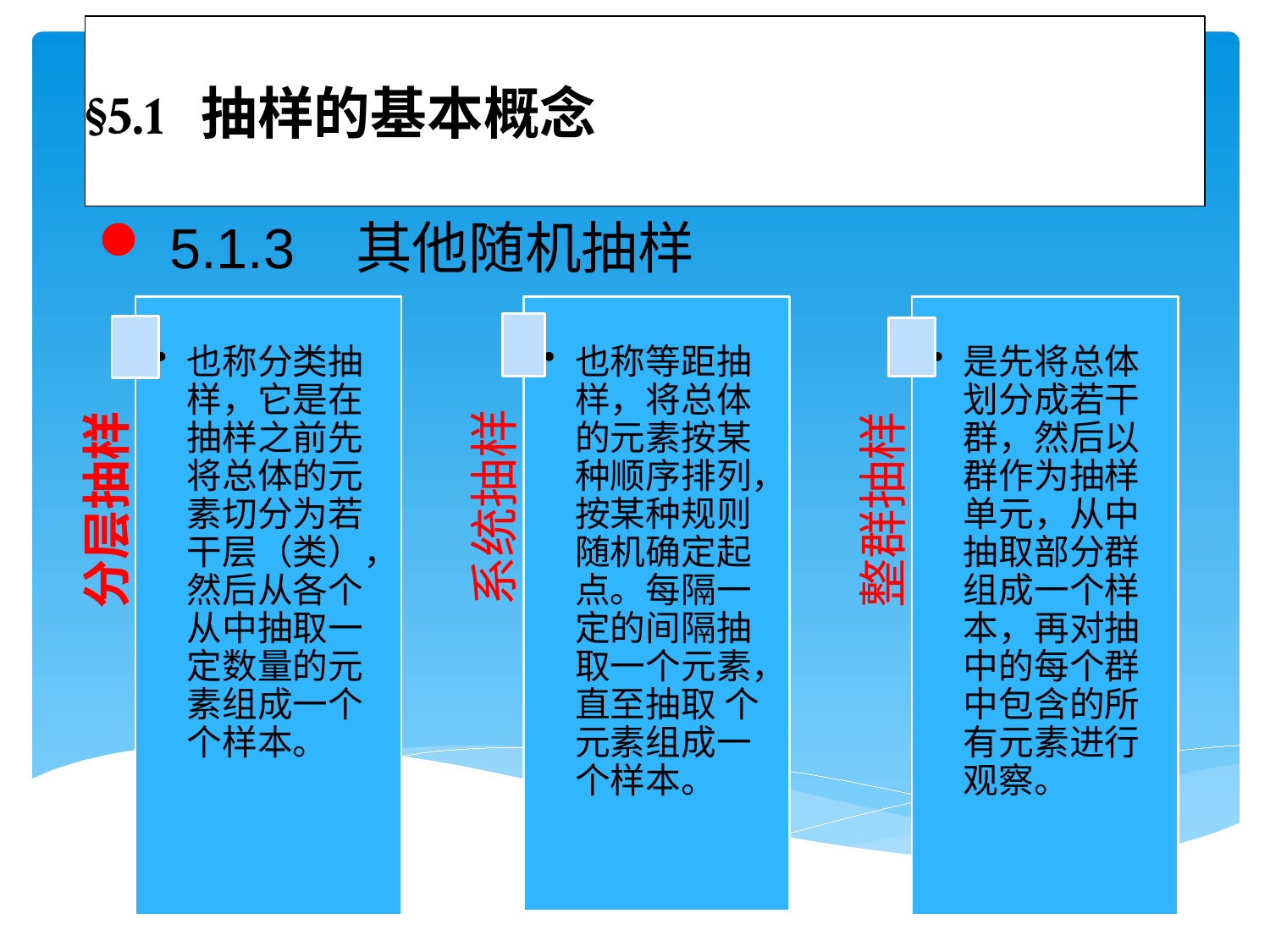

# §5.1  抽样的基本概念
 5.1.3   其他随机抽样

分层抽样
也称分类抽样，它是在抽样之前先将总体的元素切分为若干层（类），然后从各个从中抽取一定数量的元素组成一个个样本。
系统抽样
也称等距抽样，将总体的元素按某种顺序排列，按某种规则随机确定起点。每隔一定的间隔抽取一个元素，直至抽取 个元素组成一个样本。
整群抽样
是先将总体划分成若干群，然后以群作为抽样单元，从中抽取部分群组成一个样本，再对抽中的每个群中包含的所有元素进行观察。